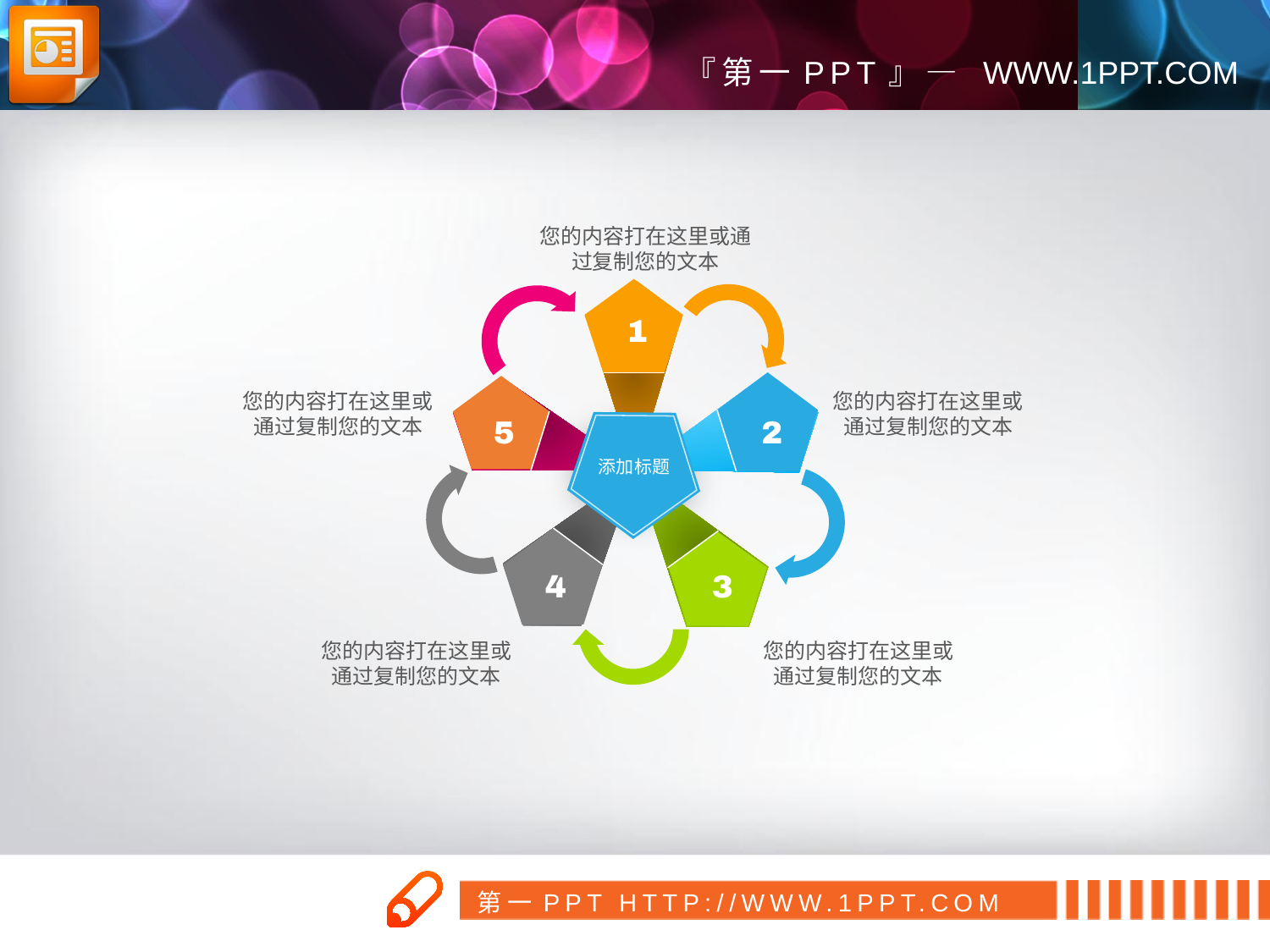

您的内容打在这里或通过复制您的文本

1

您的内容打在这里或通过复制您的文本
您的内容打在这里或通过复制您的文本

5
2

添加标题

4
3

您的内容打在这里或通过复制您的文本
您的内容打在这里或通过复制您的文本